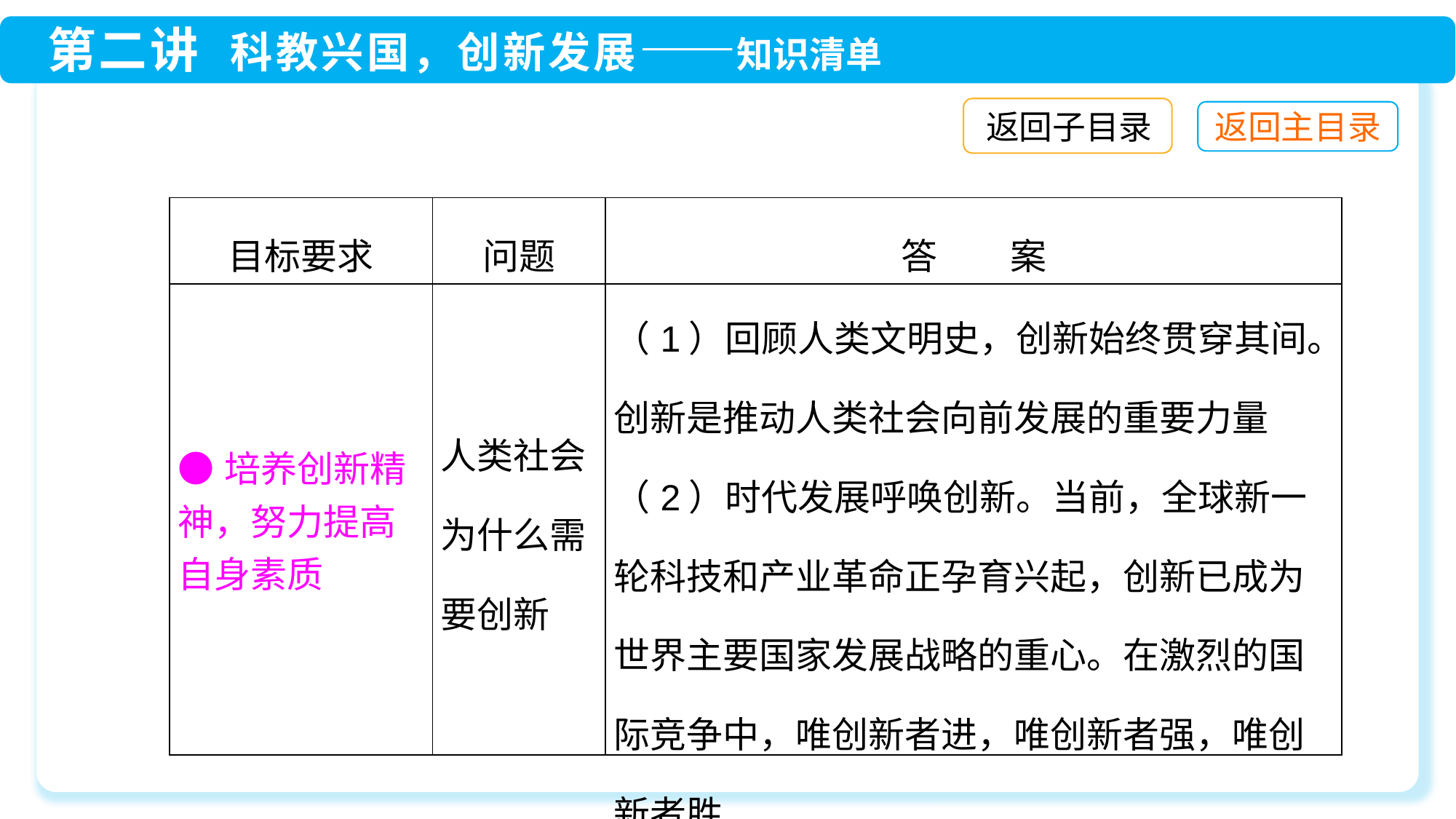

返回子目录
| 目标要求 | 问题 | 答　　案 |
| --- | --- | --- |
| ●培养创新精神，努力提高自身素质 | 人类社会为什么需要创新 | （1）回顾人类文明史，创新始终贯穿其间。创新是推动人类社会向前发展的重要力量 （2）时代发展呼唤创新。当前，全球新一轮科技和产业革命正孕育兴起，创新已成为世界主要国家发展战略的重心。在激烈的国际竞争中，唯创新者进，唯创新者强，唯创新者胜 |